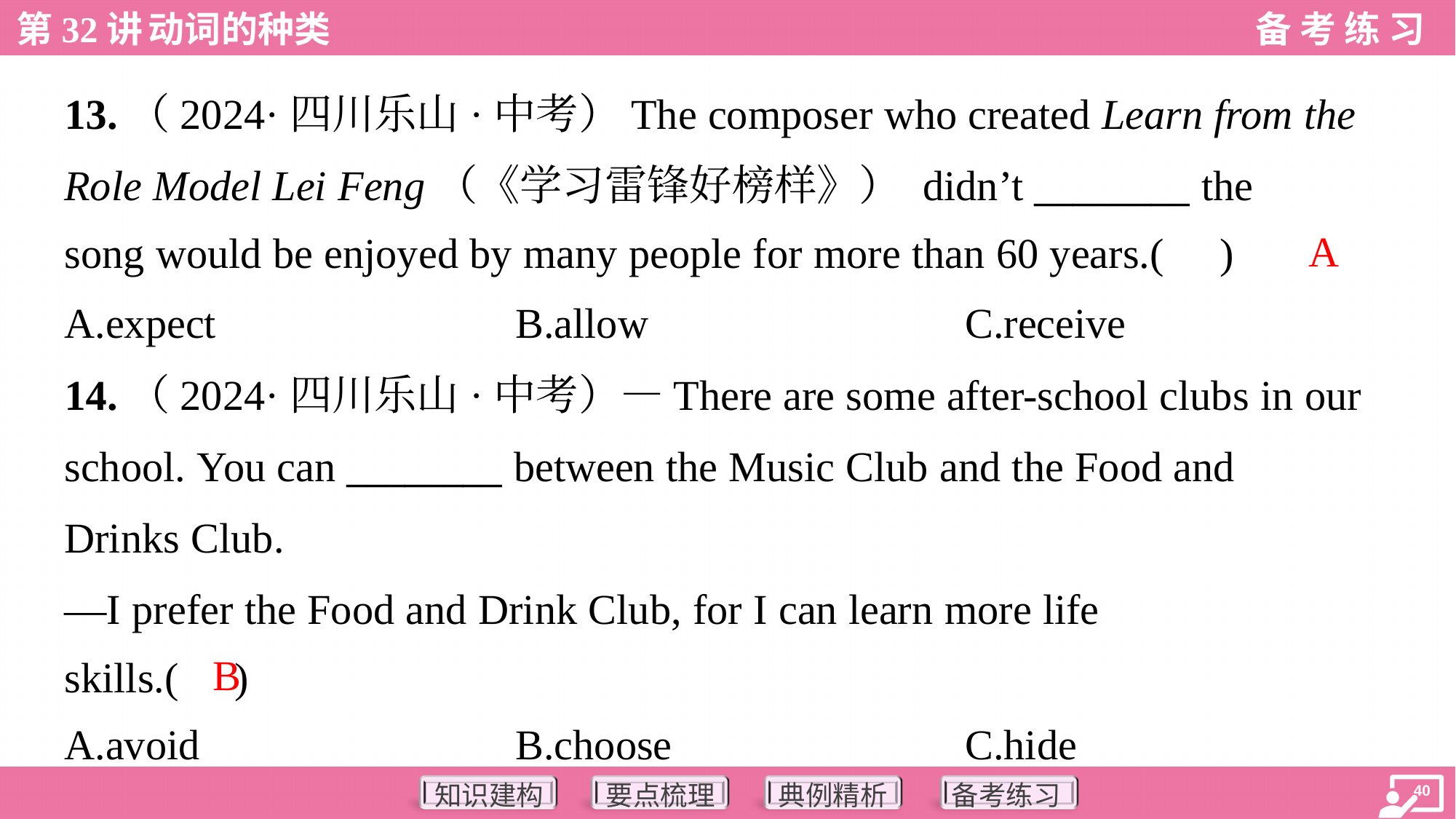

13.（2024·四川乐山·中考）The composer who created Learn from the
Role Model Lei Feng（《学习雷锋好榜样》） didn’t ________ the
song would be enjoyed by many people for more than 60 years.(     )
A
A.expect	B.allow	C.receive
14.（2024·四川乐山·中考）—There are some after-school clubs in our
school. You can ________ between the Music Club and the Food and
Drinks Club.
—I prefer the Food and Drink Club, for I can learn more life
skills.(     )
B
A.avoid	B.choose	C.hide